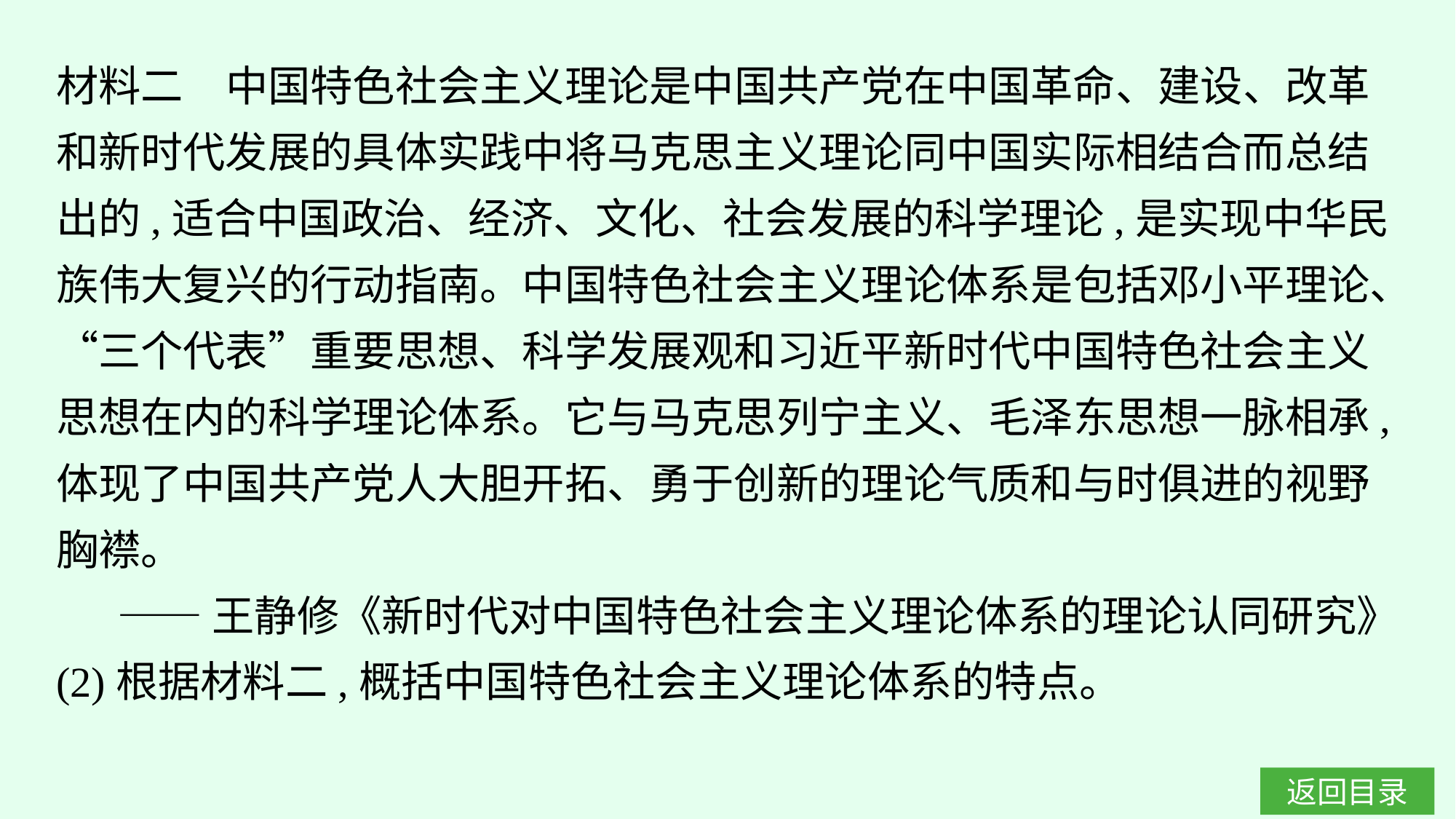

材料二　中国特色社会主义理论是中国共产党在中国革命、建设、改革和新时代发展的具体实践中将马克思主义理论同中国实际相结合而总结出的,适合中国政治、经济、文化、社会发展的科学理论,是实现中华民族伟大复兴的行动指南。中国特色社会主义理论体系是包括邓小平理论、“三个代表”重要思想、科学发展观和习近平新时代中国特色社会主义思想在内的科学理论体系。它与马克思列宁主义、毛泽东思想一脉相承,体现了中国共产党人大胆开拓、勇于创新的理论气质和与时俱进的视野胸襟。
——王静修《新时代对中国特色社会主义理论体系的理论认同研究》
(2)根据材料二,概括中国特色社会主义理论体系的特点。